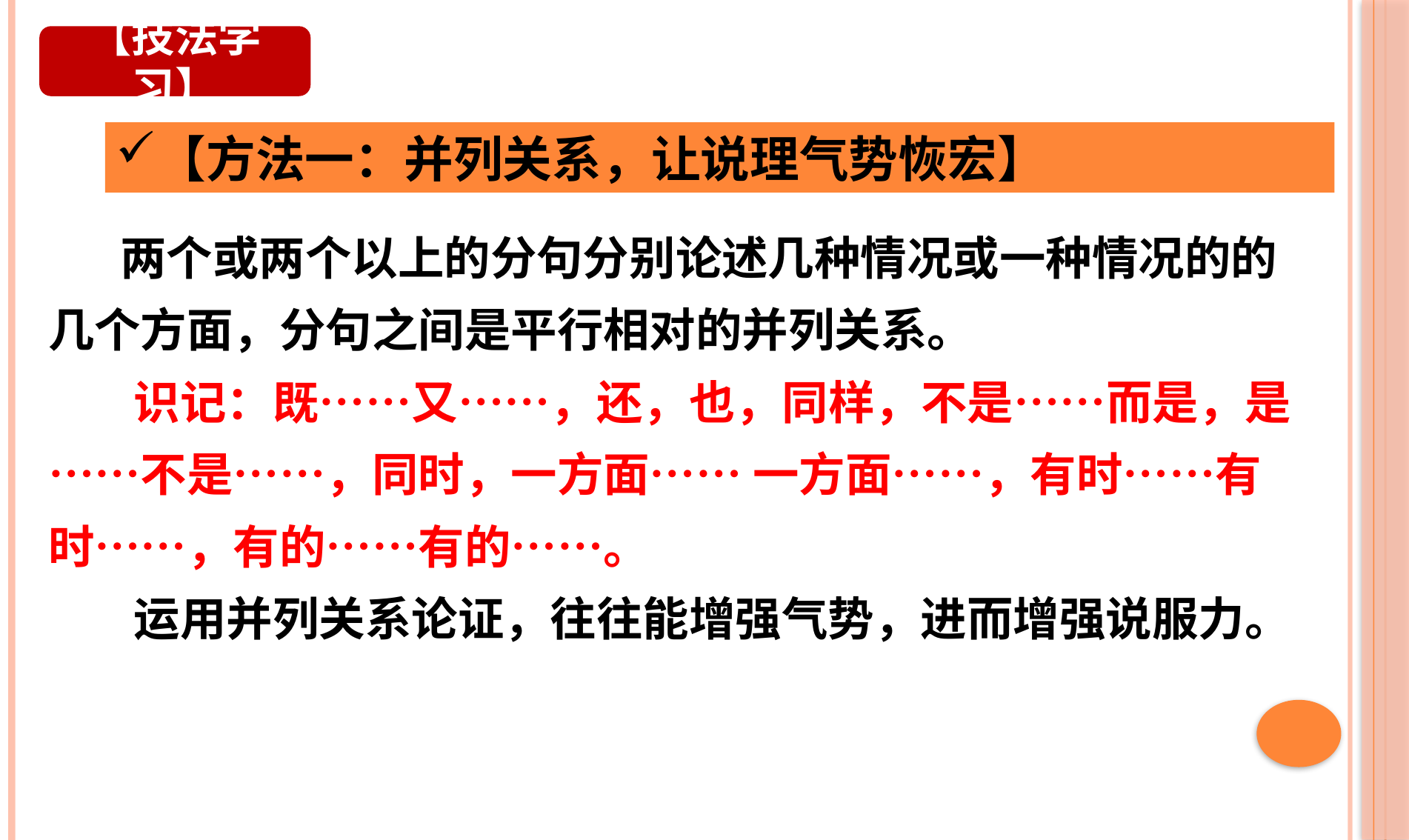

【技法学习】
【方法一：并列关系，让说理气势恢宏】
   两个或两个以上的分句分别论述几种情况或一种情况的的几个方面，分句之间是平行相对的并列关系。
    识记：既……又……，还，也，同样，不是……而是，是……不是……，同时，一方面…… 一方面……，有时……有时……，有的……有的……。
    运用并列关系论证，往往能增强气势，进而增强说服力。